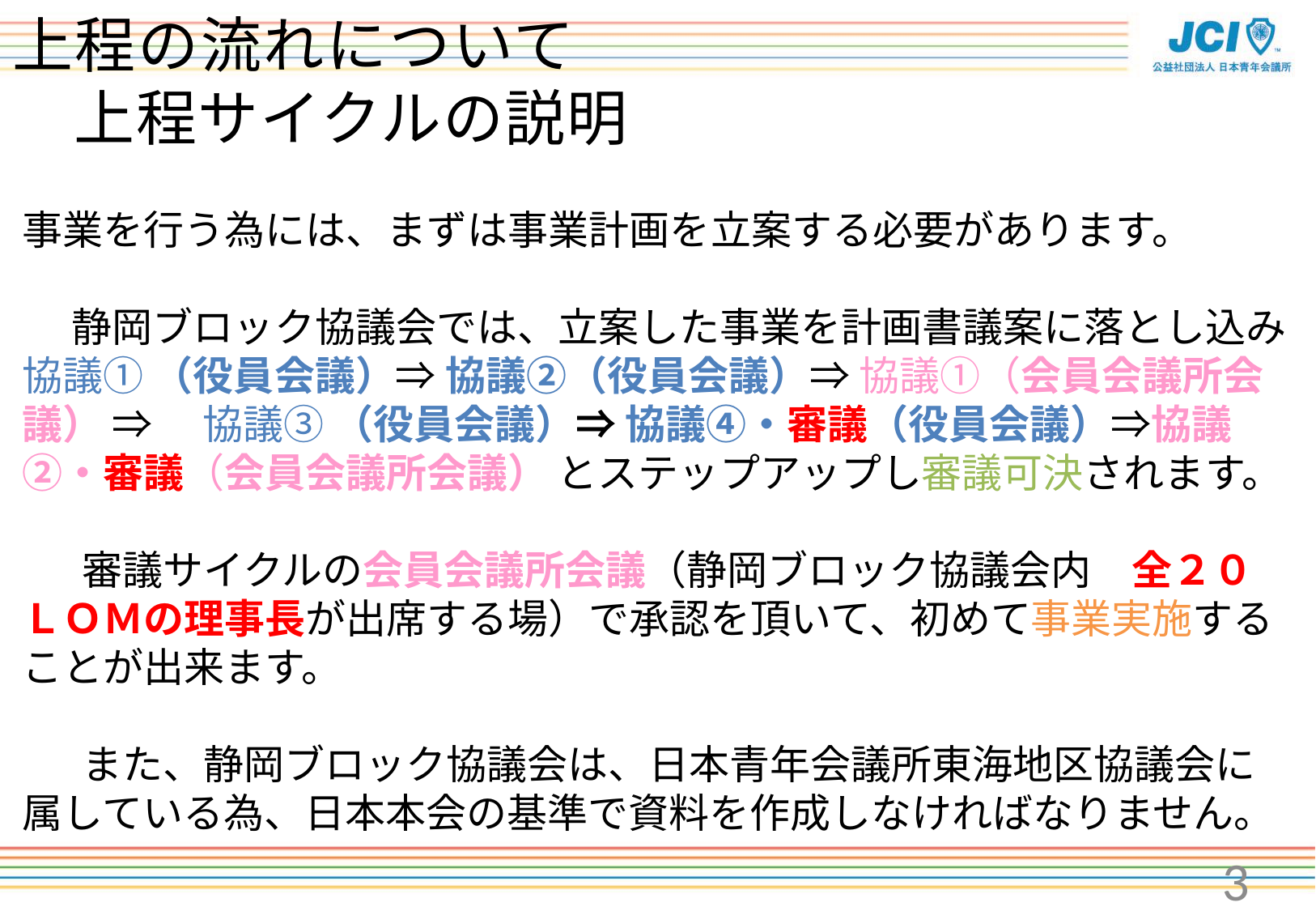

# 上程の流れについて 　上程サイクルの説明
事業を行う為には、まずは事業計画を立案する必要があります。

　 静岡ブロック協議会では、立案した事業を計画書議案に落とし込み
協議① （役員会議）⇒ 協議②（役員会議）⇒ 協議①（会員会議所会議） ⇒ 　協議③ （役員会議）⇒ 協議④・審議（役員会議）⇒協議②・審議（会員会議所会議） とステップアップし審議可決されます。

 　審議サイクルの会員会議所会議（静岡ブロック協議会内　全２０ＬＯＭの理事長が出席する場）で承認を頂いて、初めて事業実施することが出来ます。

 　また、静岡ブロック協議会は、日本青年会議所東海地区協議会に
属している為、日本本会の基準で資料を作成しなければなりません。
3